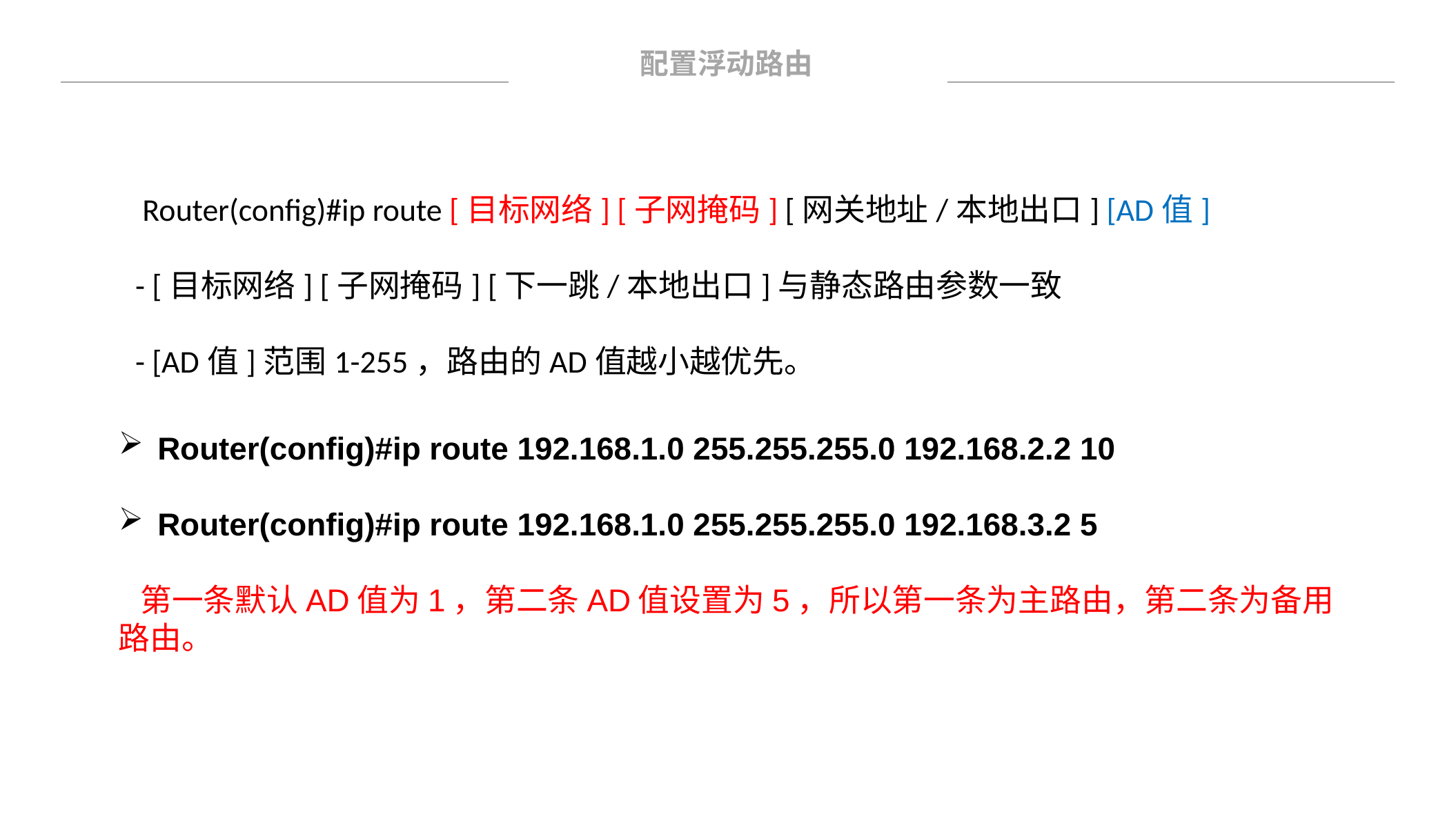

配置浮动路由
 Router(config)#ip route [目标网络] [子网掩码] [网关地址/本地出口] [AD值]

- [目标网络] [子网掩码] [下一跳/本地出口]与静态路由参数一致

- [AD值]范围1-255，路由的AD值越小越优先。
Router(config)#ip route 192.168.1.0 255.255.255.0 192.168.2.2 10

Router(config)#ip route 192.168.1.0 255.255.255.0 192.168.3.2 5

  第一条默认AD值为1，第二条AD值设置为5，所以第一条为主路由，第二条为备用路由。